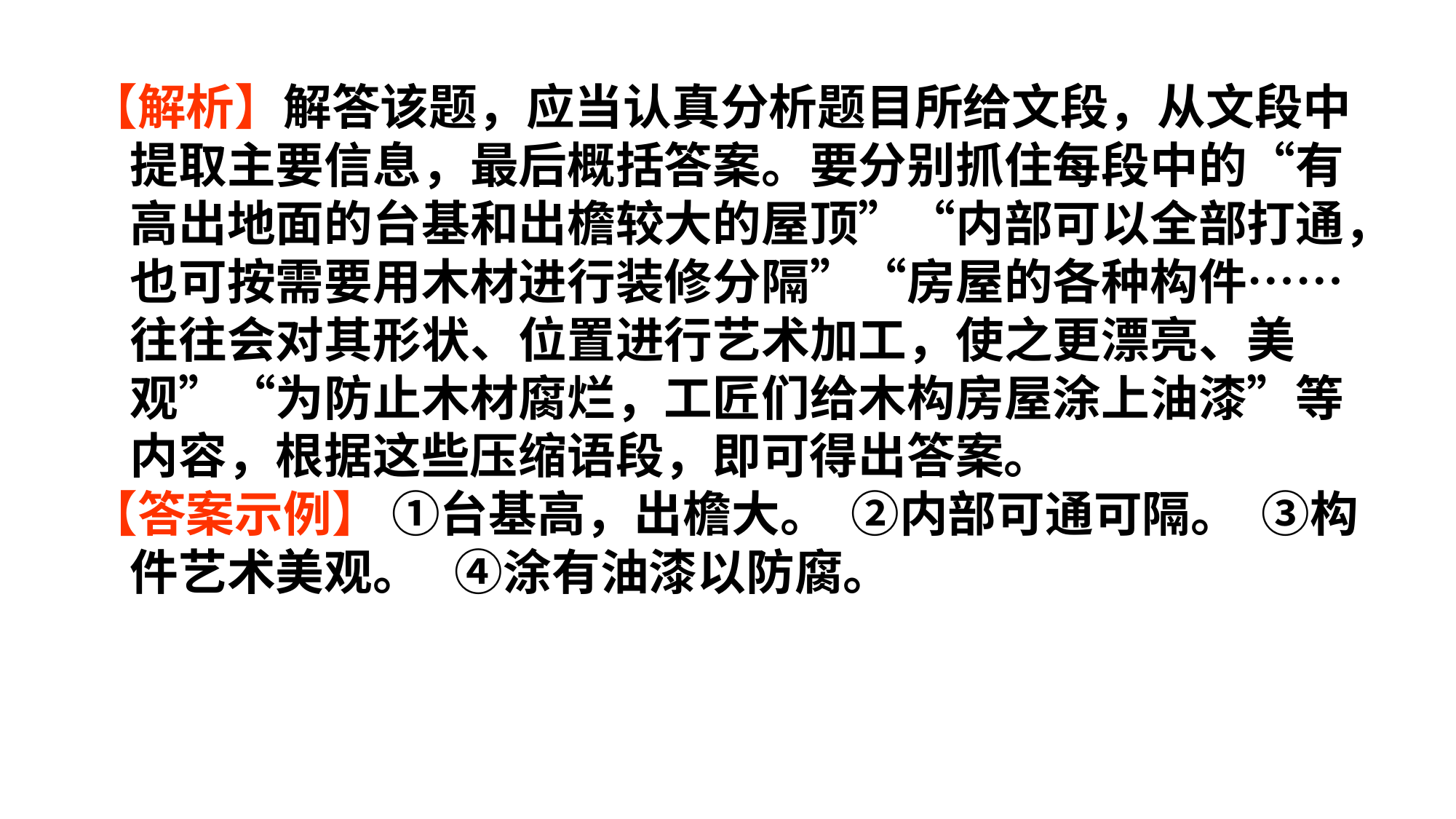

【解析】解答该题，应当认真分析题目所给文段，从文段中提取主要信息，最后概括答案。要分别抓住每段中的“有高出地面的台基和出檐较大的屋顶”“内部可以全部打通，也可按需要用木材进行装修分隔”“房屋的各种构件……往往会对其形状、位置进行艺术加工，使之更漂亮、美观”“为防止木材腐烂，工匠们给木构房屋涂上油漆”等内容，根据这些压缩语段，即可得出答案。
【答案示例】 ①台基高，出檐大。  ②内部可通可隔。  ③构件艺术美观。   ④涂有油漆以防腐。